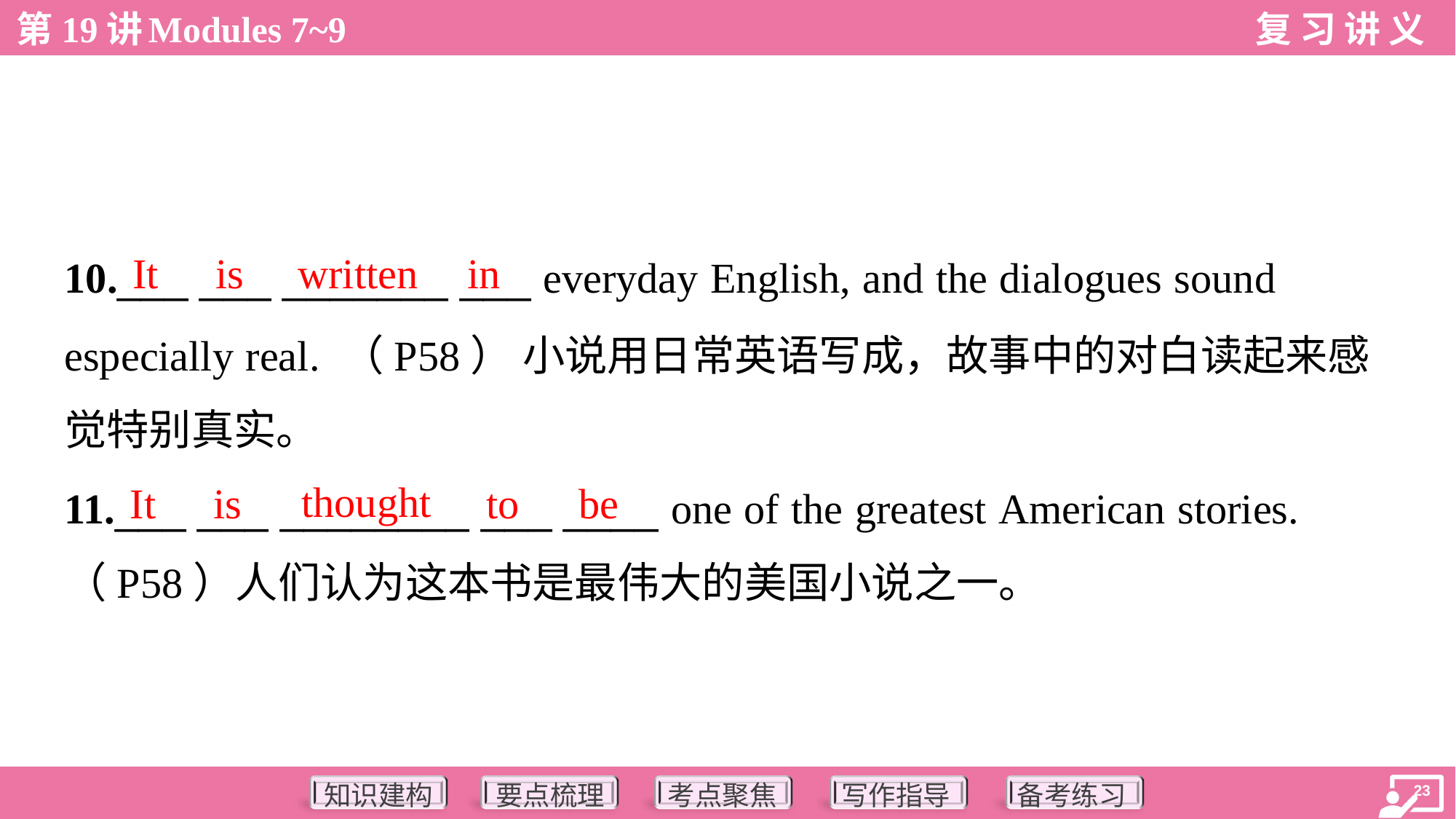

It
is
written
in
10.___ ___ _______ ___ everyday English, and the dialogues sound
especially real. （P58） 小说用日常英语写成，故事中的对白读起来感
觉特别真实。
thought
It
is
to
be
11.___ ___ ________ ___ ____ one of the greatest American stories.
（P58）人们认为这本书是最伟大的美国小说之一。